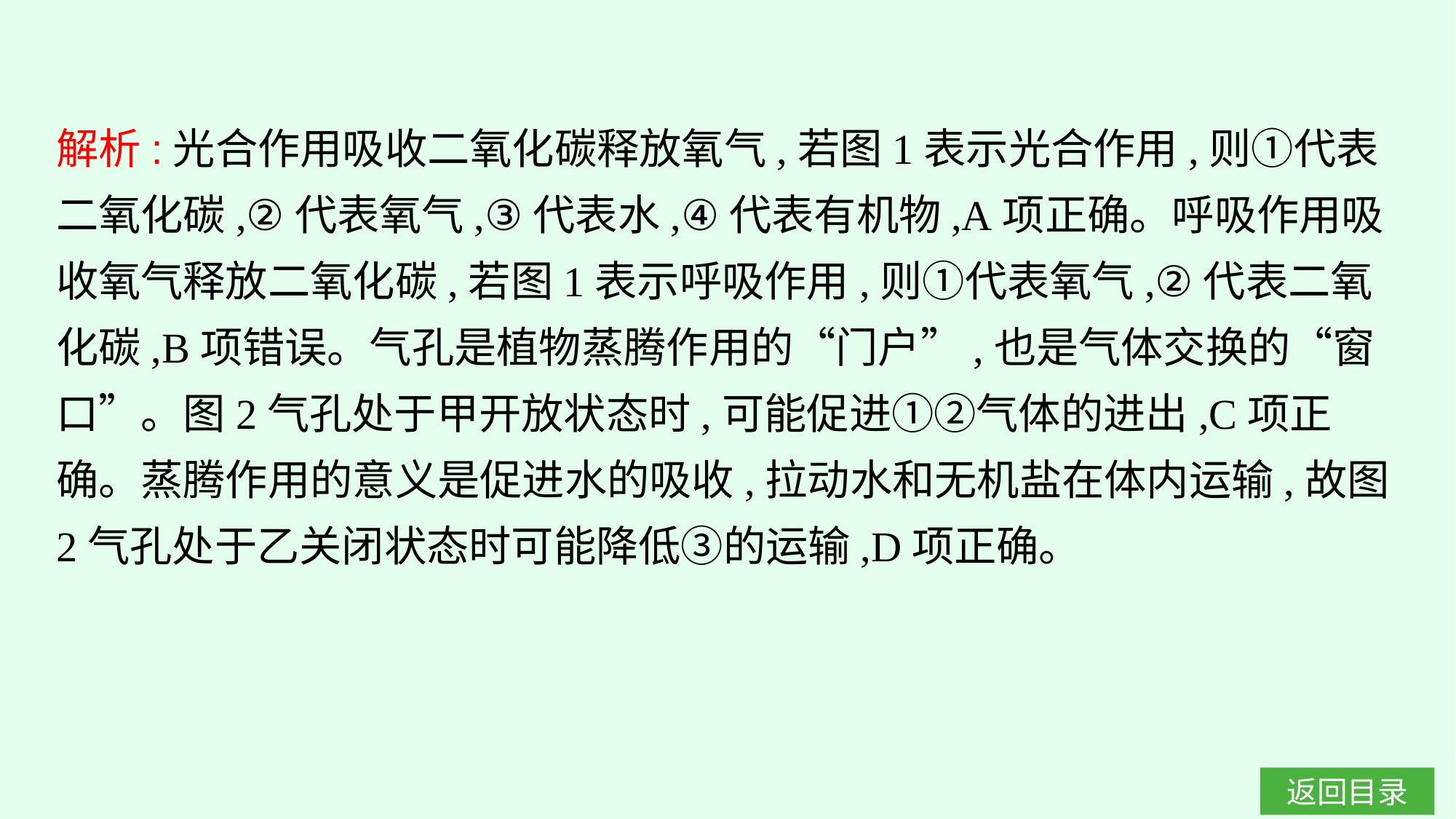

解析:光合作用吸收二氧化碳释放氧气,若图1表示光合作用,则①代表二氧化碳,②代表氧气,③代表水,④代表有机物,A项正确。呼吸作用吸收氧气释放二氧化碳,若图1表示呼吸作用,则①代表氧气,②代表二氧化碳,B项错误。气孔是植物蒸腾作用的“门户”,也是气体交换的“窗口”。图2气孔处于甲开放状态时,可能促进①②气体的进出,C项正确。蒸腾作用的意义是促进水的吸收,拉动水和无机盐在体内运输,故图2气孔处于乙关闭状态时可能降低③的运输,D项正确。